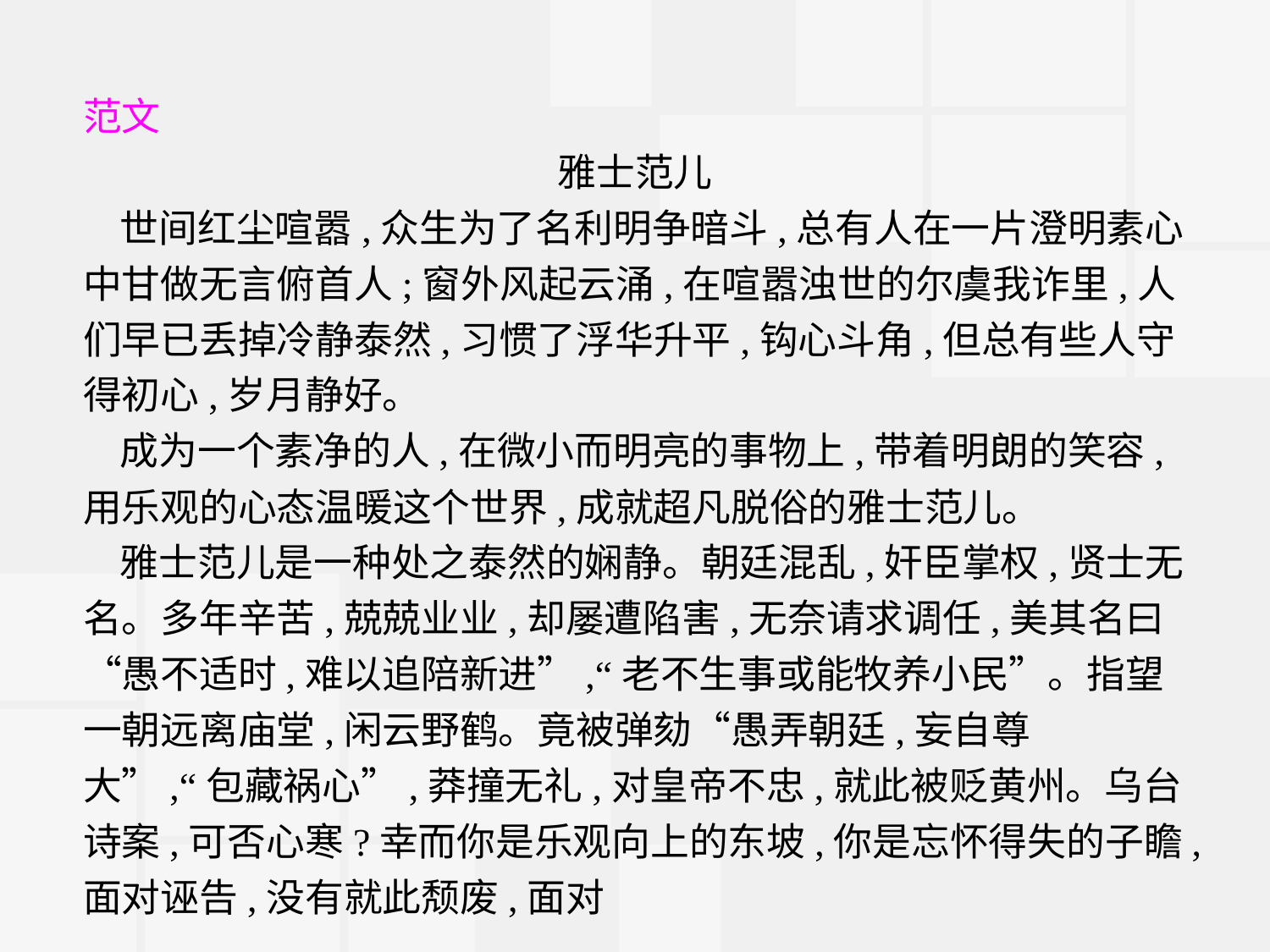

范文
雅士范儿
世间红尘喧嚣,众生为了名利明争暗斗,总有人在一片澄明素心中甘做无言俯首人;窗外风起云涌,在喧嚣浊世的尔虞我诈里,人们早已丢掉冷静泰然,习惯了浮华升平,钩心斗角,但总有些人守得初心,岁月静好。
成为一个素净的人,在微小而明亮的事物上,带着明朗的笑容,用乐观的心态温暖这个世界,成就超凡脱俗的雅士范儿。
雅士范儿是一种处之泰然的娴静。朝廷混乱,奸臣掌权,贤士无名。多年辛苦,兢兢业业,却屡遭陷害,无奈请求调任,美其名曰“愚不适时,难以追陪新进”,“老不生事或能牧养小民”。指望一朝远离庙堂,闲云野鹤。竟被弹劾“愚弄朝廷,妄自尊大”,“包藏祸心”,莽撞无礼,对皇帝不忠,就此被贬黄州。乌台诗案,可否心寒?幸而你是乐观向上的东坡,你是忘怀得失的子瞻,面对诬告,没有就此颓废,面对